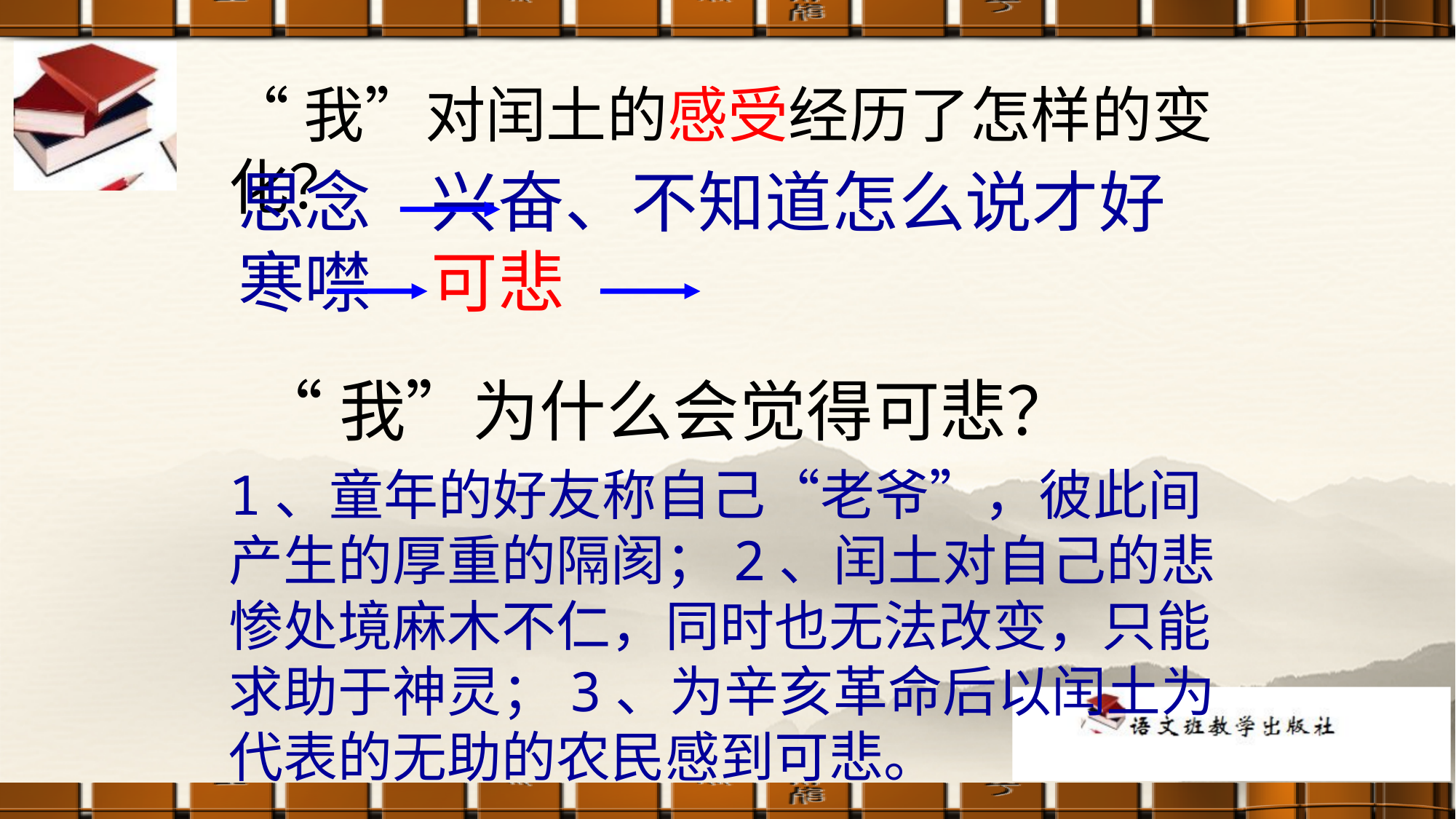

“我”对闰土的感受经历了怎样的变化？
思念    兴奋、不知道怎么说才好    寒噤    可悲

“我”为什么会觉得可悲？
1、童年的好友称自己“老爷”，彼此间产生的厚重的隔阂；2、闰土对自己的悲惨处境麻木不仁，同时也无法改变，只能求助于神灵；3、为辛亥革命后以闰土为代表的无助的农民感到可悲。